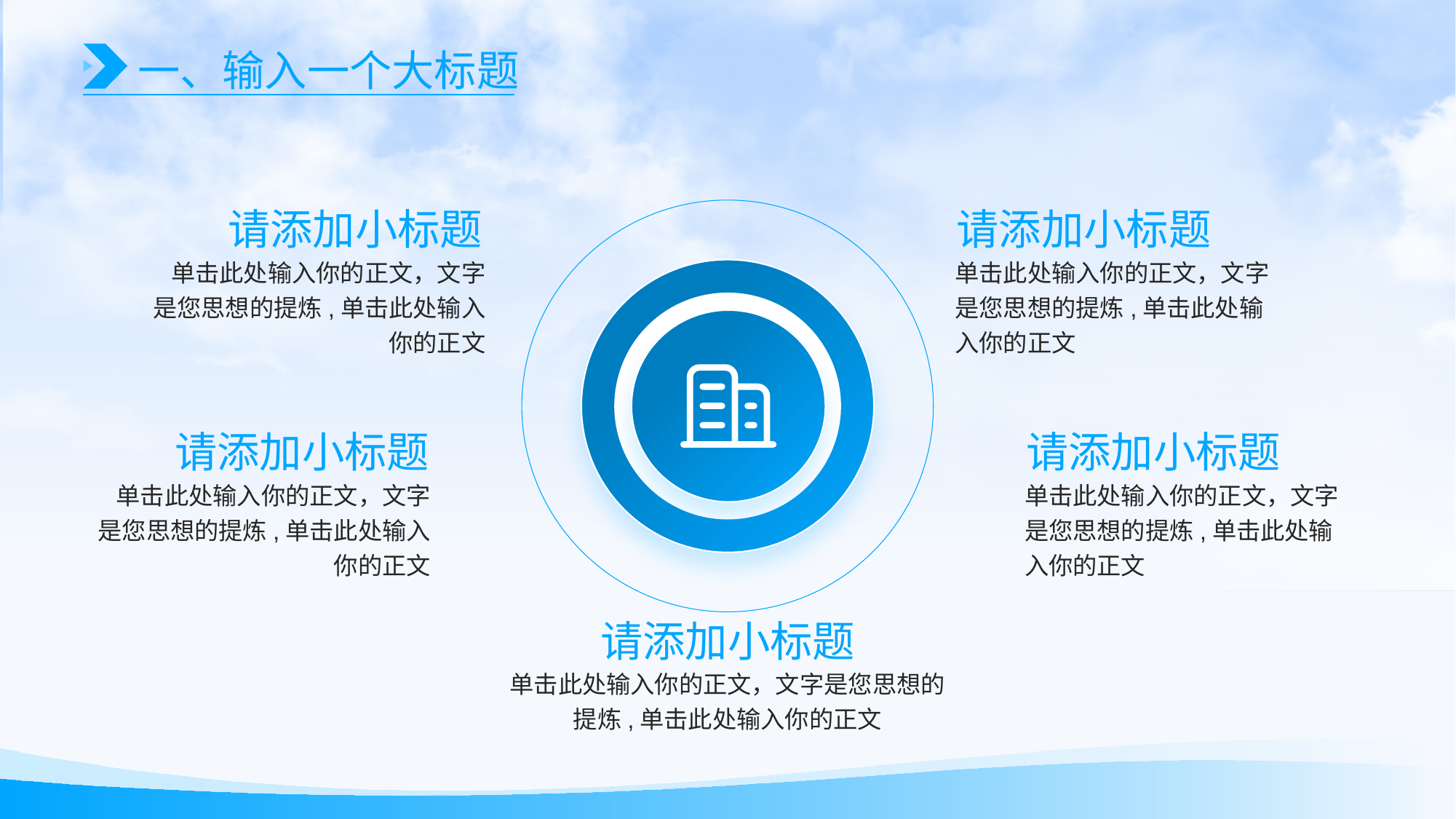

一、输入一个大标题

请添加小标题
单击此处输入你的正文，文字是您思想的提炼,单击此处输入你的正文
请添加小标题
单击此处输入你的正文，文字是您思想的提炼,单击此处输入你的正文

请添加小标题
单击此处输入你的正文，文字是您思想的提炼,单击此处输入你的正文
请添加小标题
单击此处输入你的正文，文字是您思想的提炼,单击此处输入你的正文
请添加小标题
单击此处输入你的正文，文字是您思想的提炼,单击此处输入你的正文